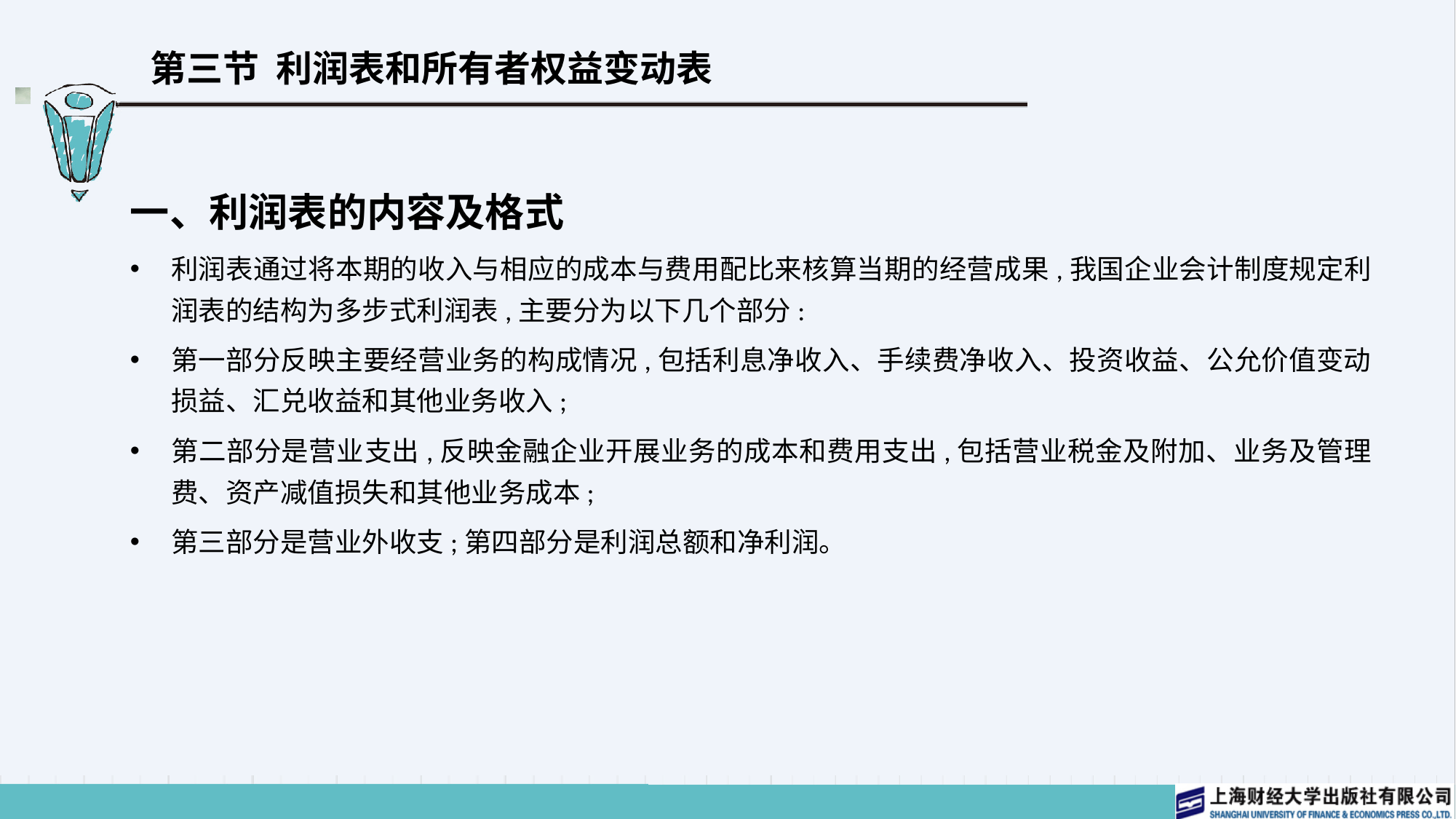

# 第三节  利润表和所有者权益变动表
一、利润表的内容及格式
利润表通过将本期的收入与相应的成本与费用配比来核算当期的经营成果,我国企业会计制度规定利润表的结构为多步式利润表,主要分为以下几个部分:
第一部分反映主要经营业务的构成情况,包括利息净收入、手续费净收入、投资收益、公允价值变动损益、汇兑收益和其他业务收入;
第二部分是营业支出,反映金融企业开展业务的成本和费用支出,包括营业税金及附加、业务及管理费、资产减值损失和其他业务成本;
第三部分是营业外收支;第四部分是利润总额和净利润。